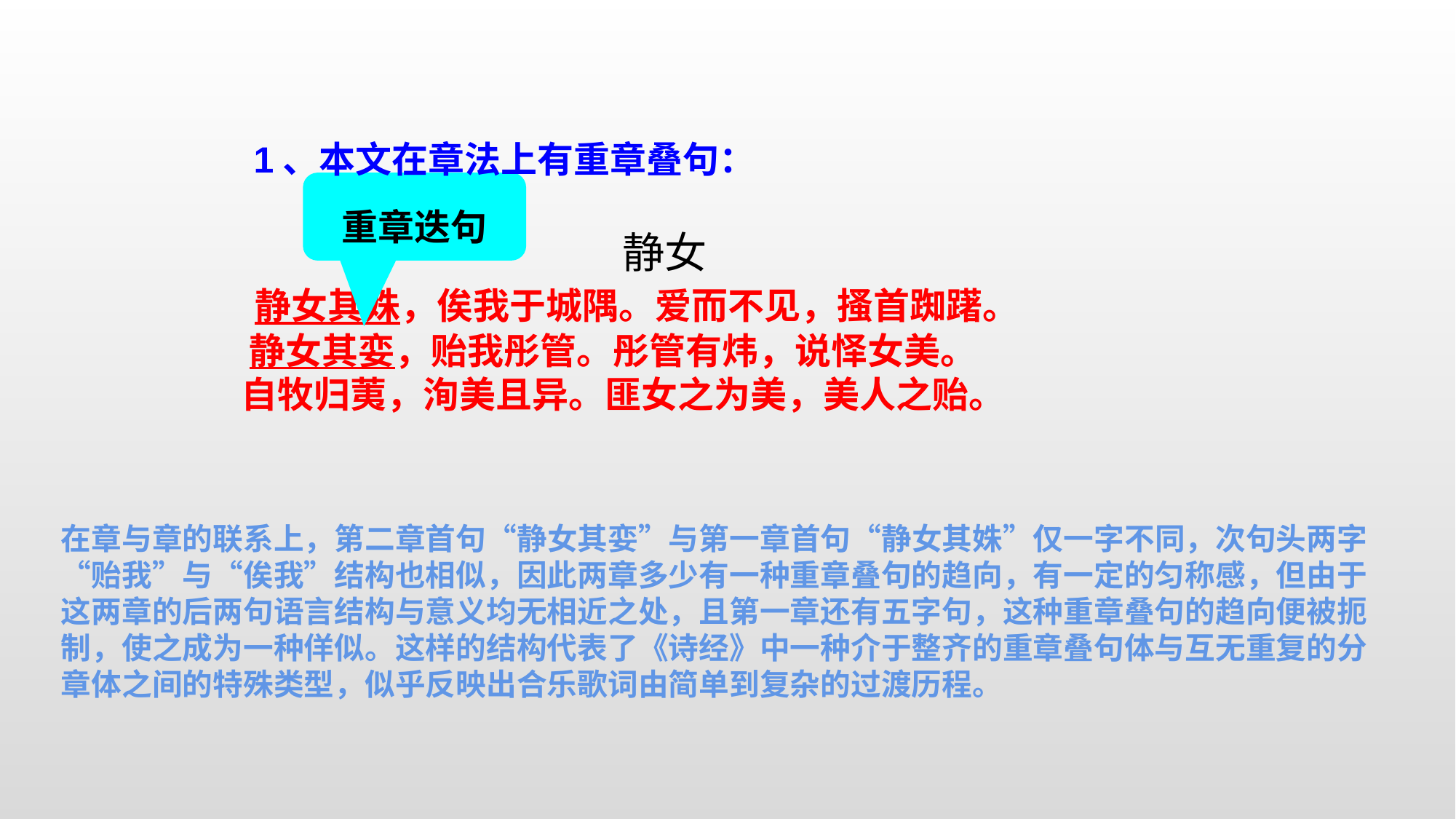

1、本文在章法上有重章叠句：
重章迭句
静女
   静女其姝，俟我于城隅。爱而不见，搔首踟躇。
    静女其娈，贻我彤管。彤管有炜，说怿女美。
   自牧归荑，洵美且异。匪女之为美，美人之贻。
在章与章的联系上，第二章首句“静女其娈”与第一章首句“静女其姝”仅一字不同，次句头两字“贻我”与“俟我”结构也相似，因此两章多少有一种重章叠句的趋向，有一定的匀称感，但由于这两章的后两句语言结构与意义均无相近之处，且第一章还有五字句，这种重章叠句的趋向便被扼制，使之成为一种佯似。这样的结构代表了《诗经》中一种介于整齐的重章叠句体与互无重复的分章体之间的特殊类型，似乎反映出合乐歌词由简单到复杂的过渡历程。